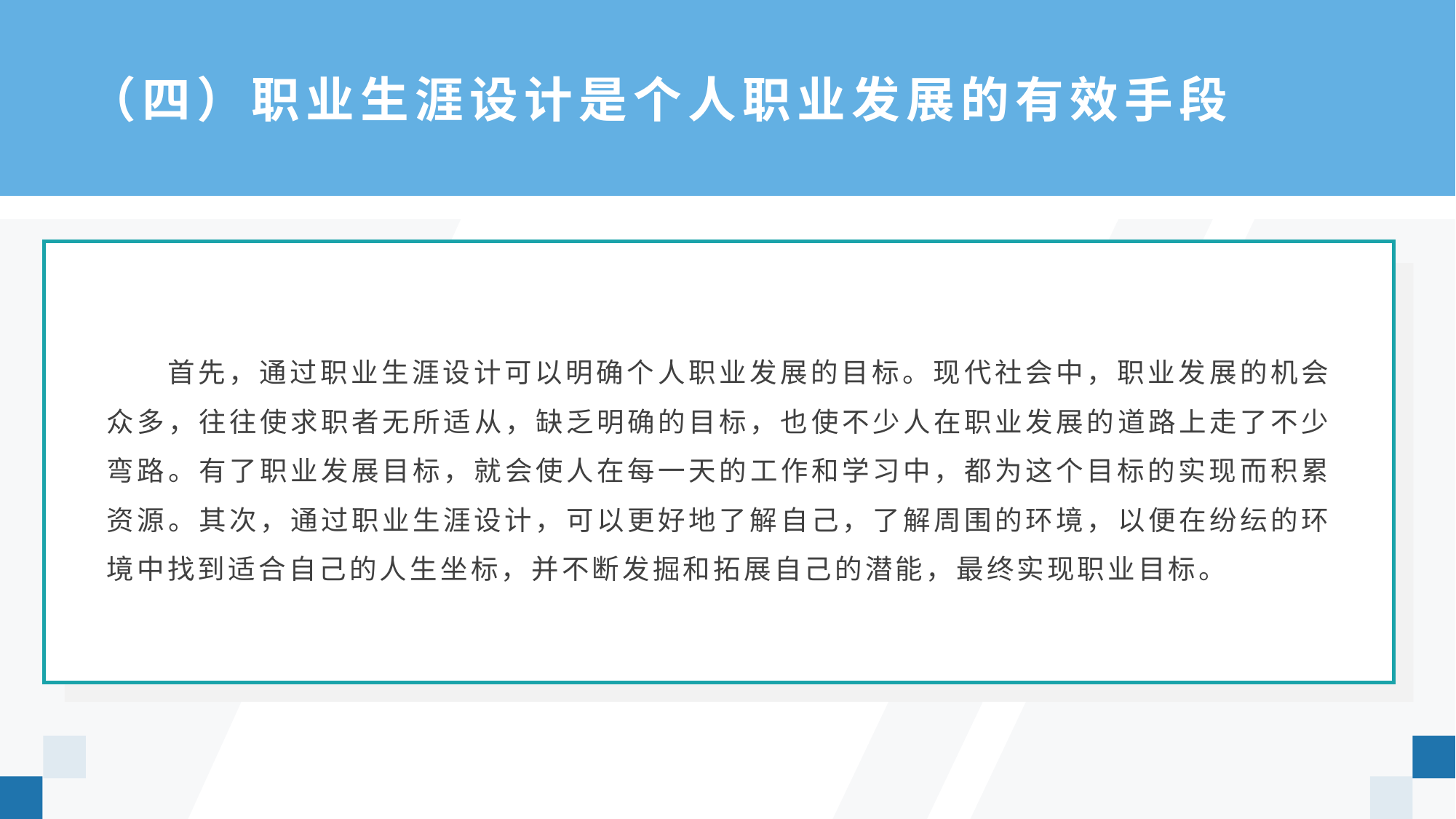

（四）职业生涯设计是个人职业发展的有效手段

首先，通过职业生涯设计可以明确个人职业发展的目标。现代社会中，职业发展的机会众多，往往使求职者无所适从，缺乏明确的目标，也使不少人在职业发展的道路上走了不少弯路。有了职业发展目标，就会使人在每一天的工作和学习中，都为这个目标的实现而积累资源。其次，通过职业生涯设计，可以更好地了解自己，了解周围的环境，以便在纷纭的环境中找到适合自己的人生坐标，并不断发掘和拓展自己的潜能，最终实现职业目标。